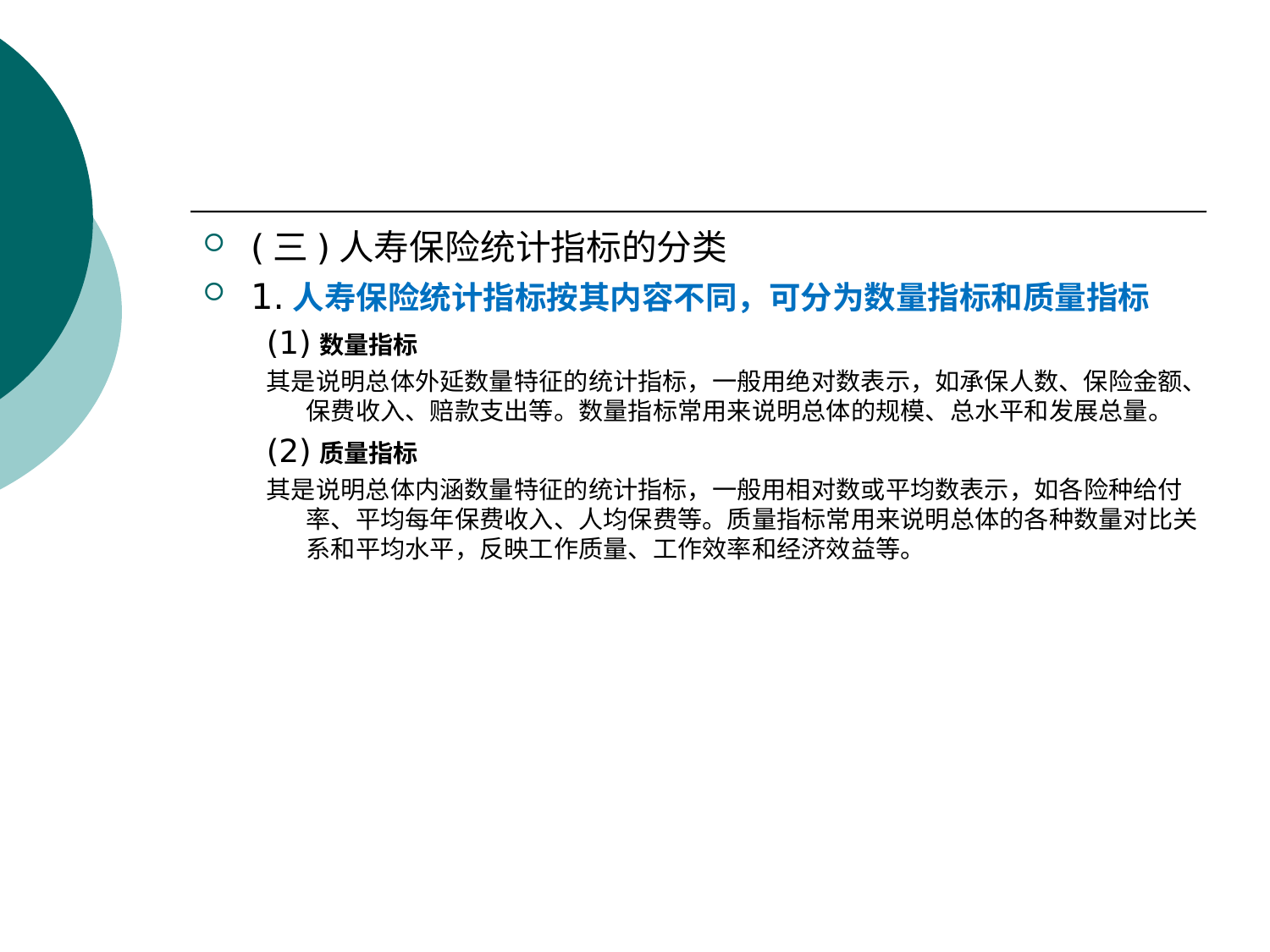

#
(三)人寿保险统计指标的分类
1.人寿保险统计指标按其内容不同，可分为数量指标和质量指标
(1)数量指标
其是说明总体外延数量特征的统计指标，一般用绝对数表示，如承保人数、保险金额、保费收入、赔款支出等。数量指标常用来说明总体的规模、总水平和发展总量。
(2)质量指标
其是说明总体内涵数量特征的统计指标，一般用相对数或平均数表示，如各险种给付率、平均每年保费收入、人均保费等。质量指标常用来说明总体的各种数量对比关系和平均水平，反映工作质量、工作效率和经济效益等。